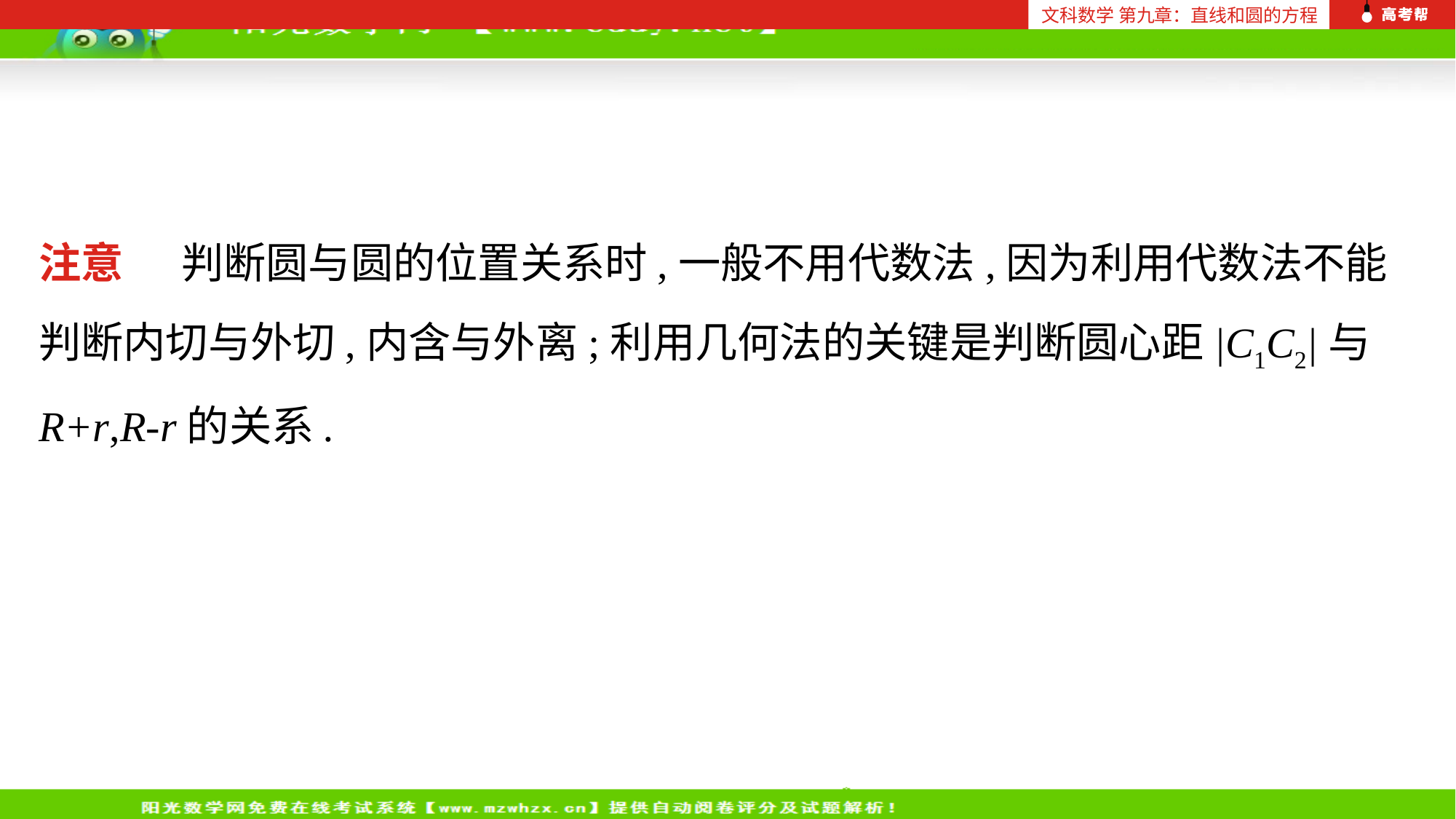

文科数学 第九章：直线和圆的方程

注意      判断圆与圆的位置关系时,一般不用代数法,因为利用代数法不能判断内切与外切,内含与外离;利用几何法的关键是判断圆心距|C1C2|与R+r,R-r的关系.